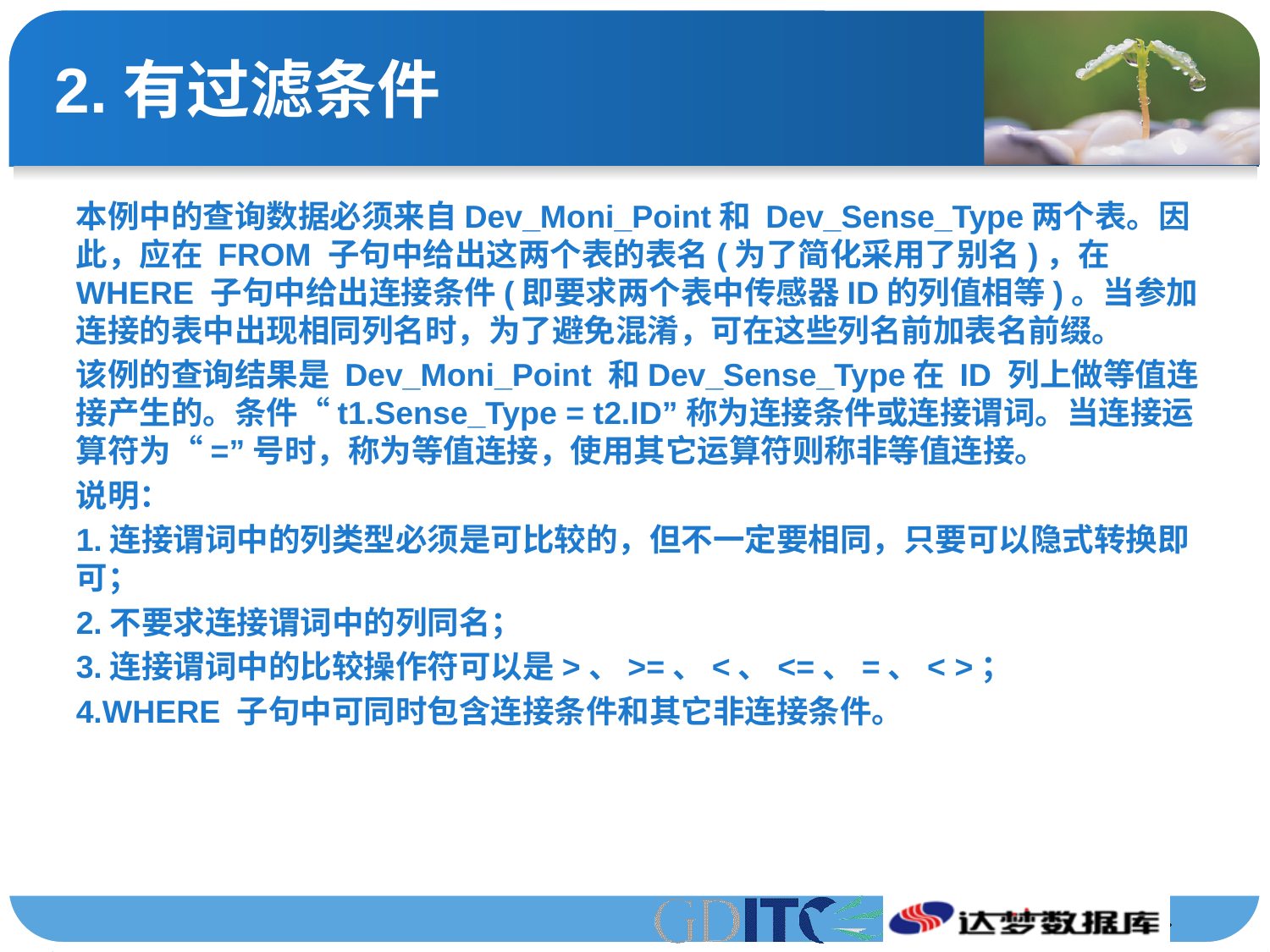

# 2.有过滤条件
本例中的查询数据必须来自Dev_Moni_Point和 Dev_Sense_Type两个表。因此，应在 FROM 子句中给出这两个表的表名(为了简化采用了别名)，在 WHERE 子句中给出连接条件(即要求两个表中传感器ID的列值相等)。当参加连接的表中出现相同列名时，为了避免混淆，可在这些列名前加表名前缀。
该例的查询结果是 Dev_Moni_Point 和Dev_Sense_Type在 ID 列上做等值连接产生的。条件“t1.Sense_Type = t2.ID”称为连接条件或连接谓词。当连接运算符为“=”号时，称为等值连接，使用其它运算符则称非等值连接。
说明：
1.连接谓词中的列类型必须是可比较的，但不一定要相同，只要可以隐式转换即可；
2.不要求连接谓词中的列同名；
3.连接谓词中的比较操作符可以是>、>=、<、<=、=、< >；
4.WHERE 子句中可同时包含连接条件和其它非连接条件。